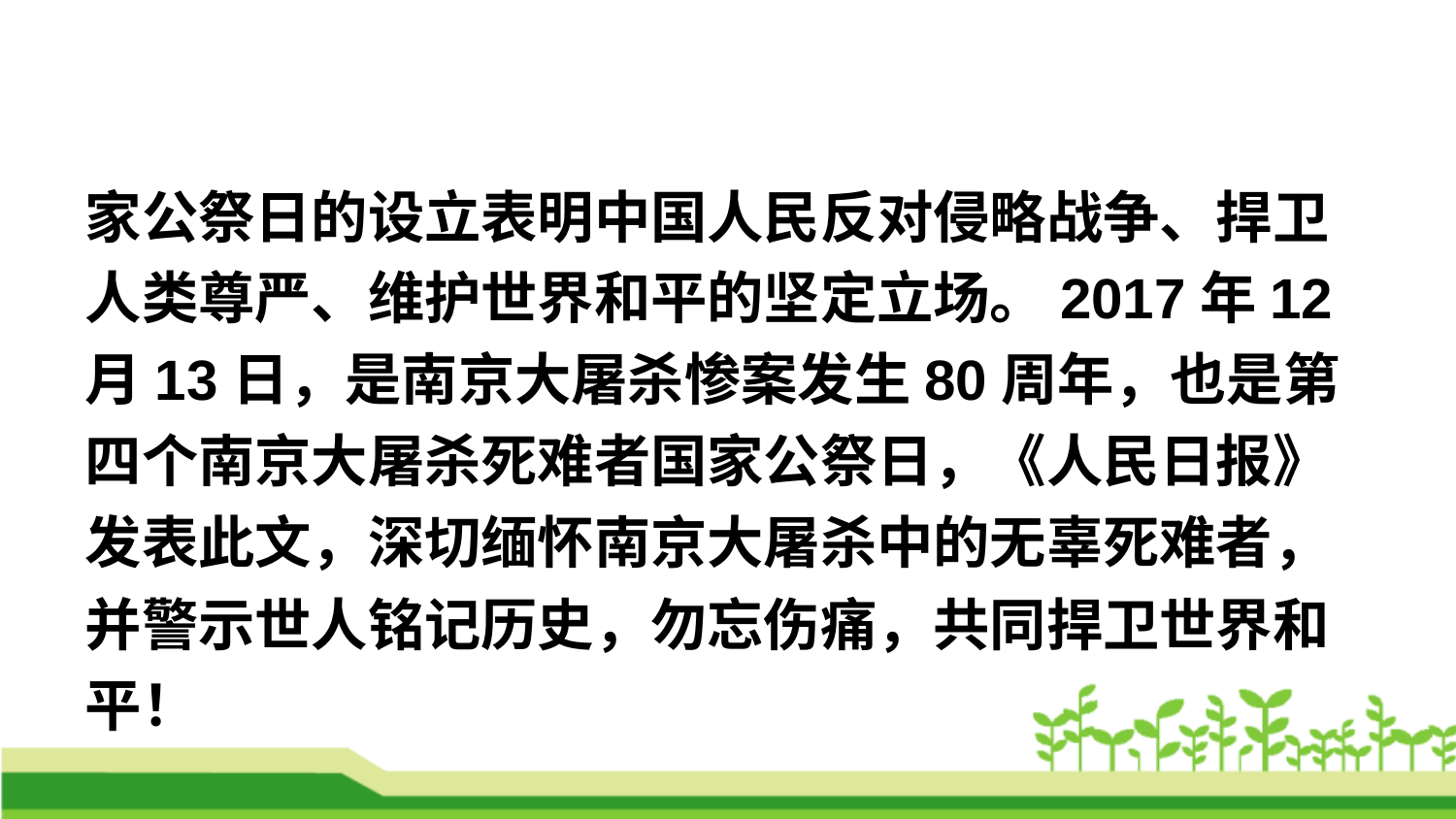

家公祭日的设立表明中国人民反对侵略战争、捍卫人类尊严、维护世界和平的坚定立场。2017年12月13日，是南京大屠杀惨案发生80周年，也是第四个南京大屠杀死难者国家公祭日，《人民日报》发表此文，深切缅怀南京大屠杀中的无辜死难者，并警示世人铭记历史，勿忘伤痛，共同捍卫世界和平！